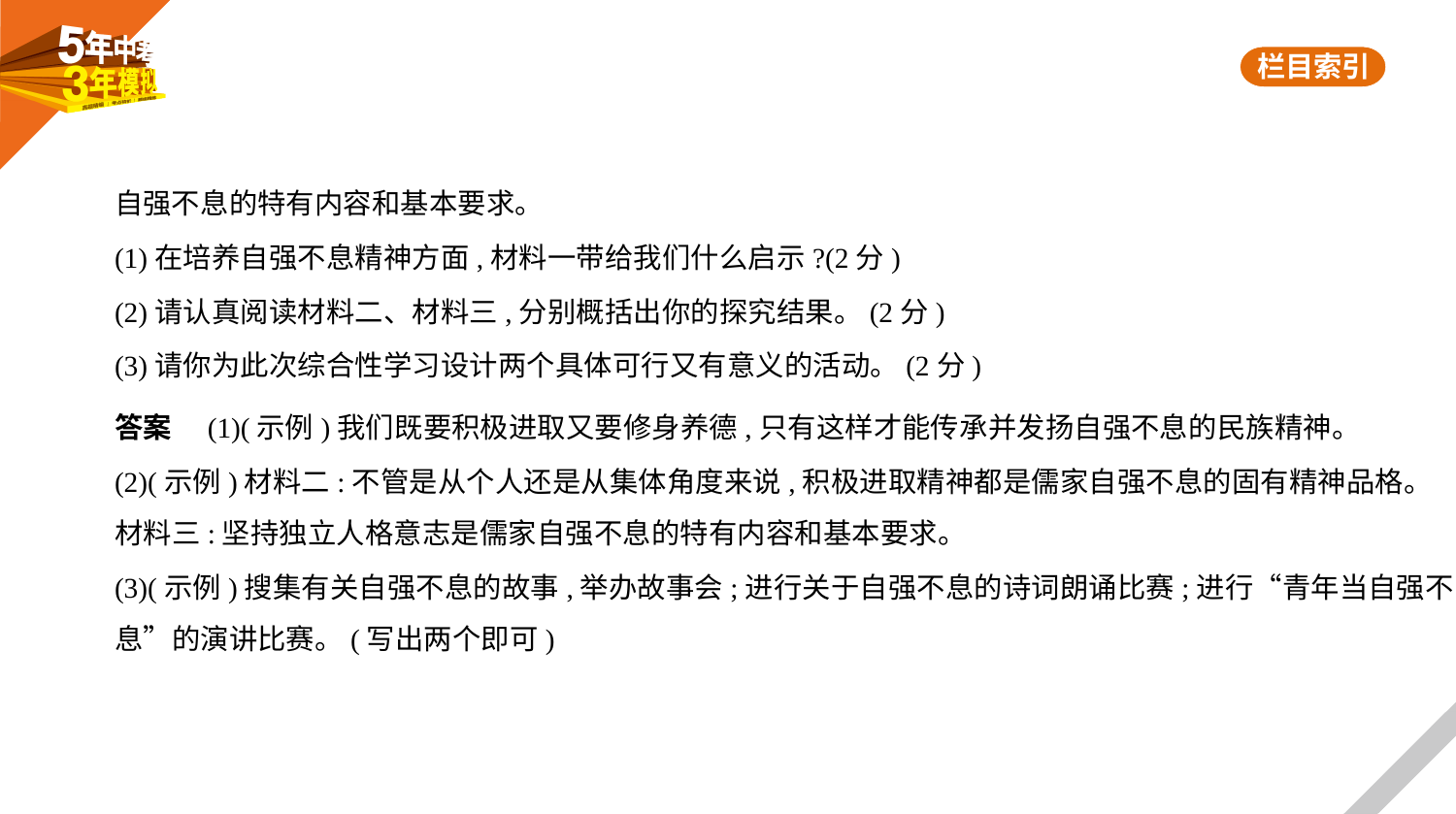

自强不息的特有内容和基本要求。
(1)在培养自强不息精神方面,材料一带给我们什么启示?(2分)
(2)请认真阅读材料二、材料三,分别概括出你的探究结果。(2分)
(3)请你为此次综合性学习设计两个具体可行又有意义的活动。(2分)
答案　(1)(示例)我们既要积极进取又要修身养德,只有这样才能传承并发扬自强不息的民族精神。
(2)(示例)材料二:不管是从个人还是从集体角度来说,积极进取精神都是儒家自强不息的固有精神品格。
材料三:坚持独立人格意志是儒家自强不息的特有内容和基本要求。
(3)(示例)搜集有关自强不息的故事,举办故事会;进行关于自强不息的诗词朗诵比赛;进行“青年当自强不
息”的演讲比赛。(写出两个即可)